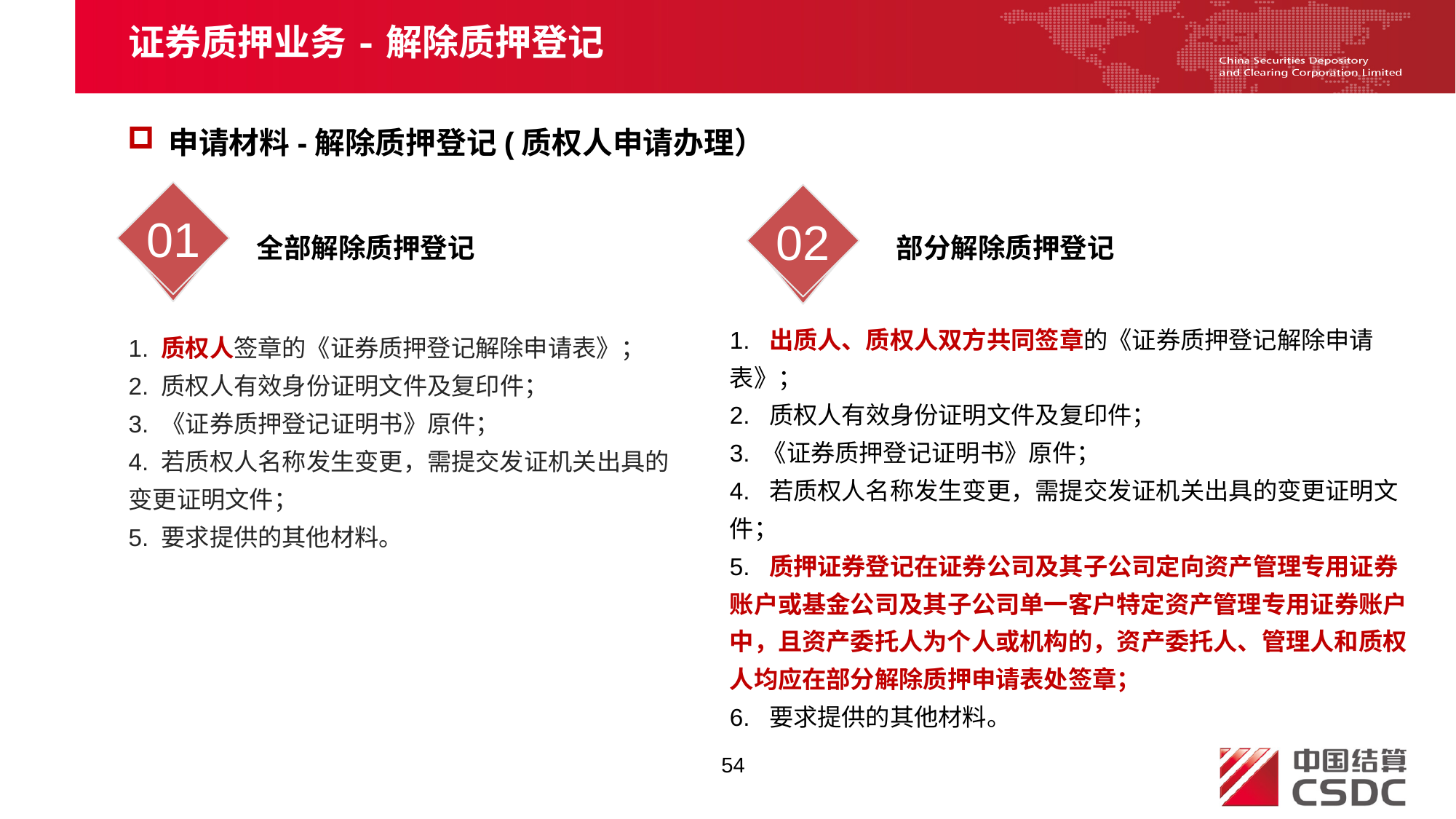

证券质押业务-解除质押登记
申请材料-解除质押登记(质权人申请办理）
01

02

全部解除质押登记
部分解除质押登记
1.  出质人、质权人双方共同签章的《证券质押登记解除申请表》；
2.  质权人有效身份证明文件及复印件；
3. 《证券质押登记证明书》原件；
4.  若质权人名称发生变更，需提交发证机关出具的变更证明文件；
5.  质押证券登记在证券公司及其子公司定向资产管理专用证券账户或基金公司及其子公司单一客户特定资产管理专用证券账户中，且资产委托人为个人或机构的，资产委托人、管理人和质权人均应在部分解除质押申请表处签章；
6.  要求提供的其他材料。
1. 质权人签章的《证券质押登记解除申请表》；
2. 质权人有效身份证明文件及复印件；
3. 《证券质押登记证明书》原件；
4. 若质权人名称发生变更，需提交发证机关出具的变更证明文件；
5. 要求提供的其他材料。

54